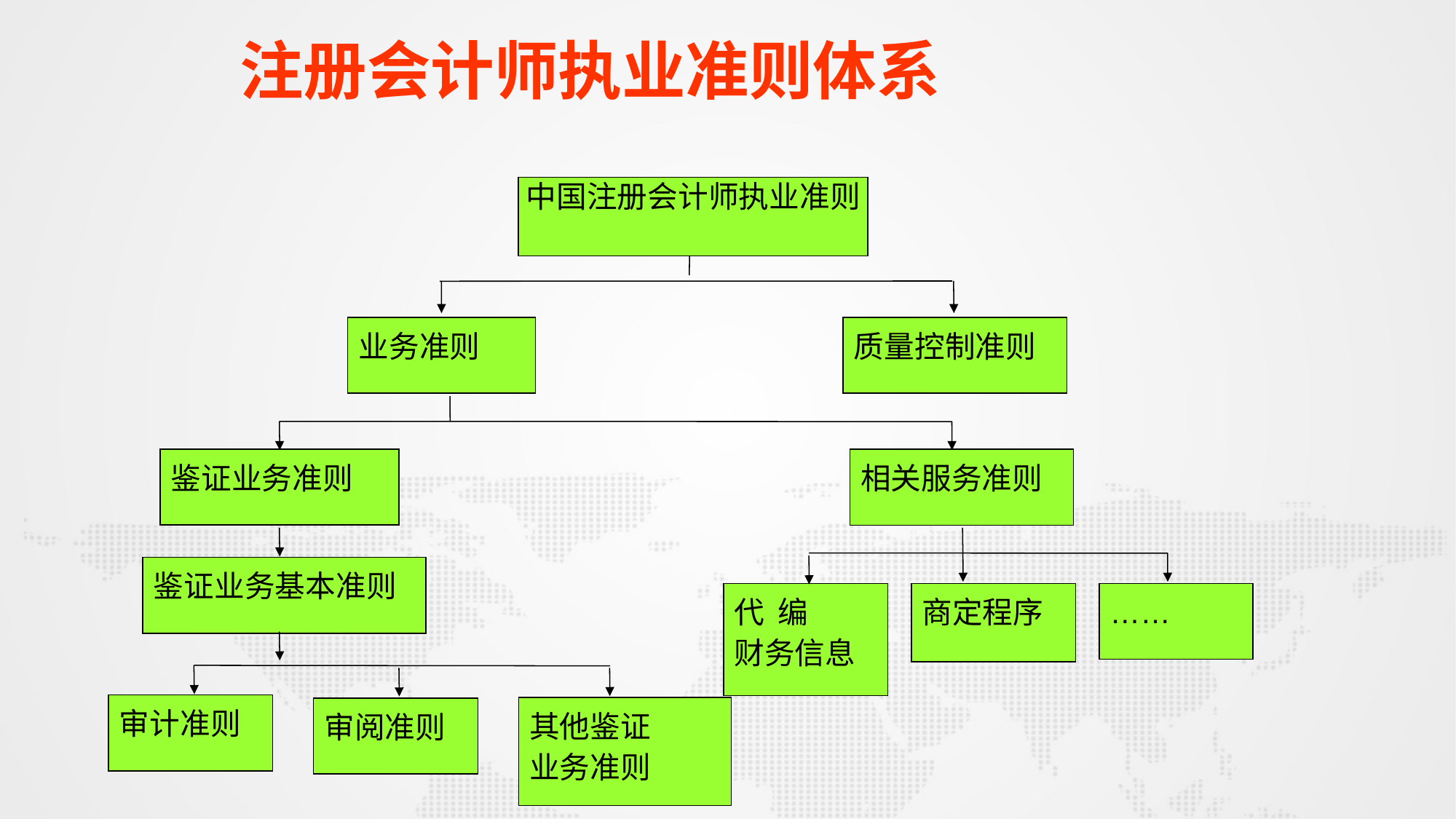

注册会计师执业准则体系

中国注册会计师执业准则

业务准则
质量控制准则

鉴证业务准则
相关服务准则

鉴证业务基本准则
代  编
财务信息
商定程序
……

审计准则
其他鉴证
业务准则
审阅准则